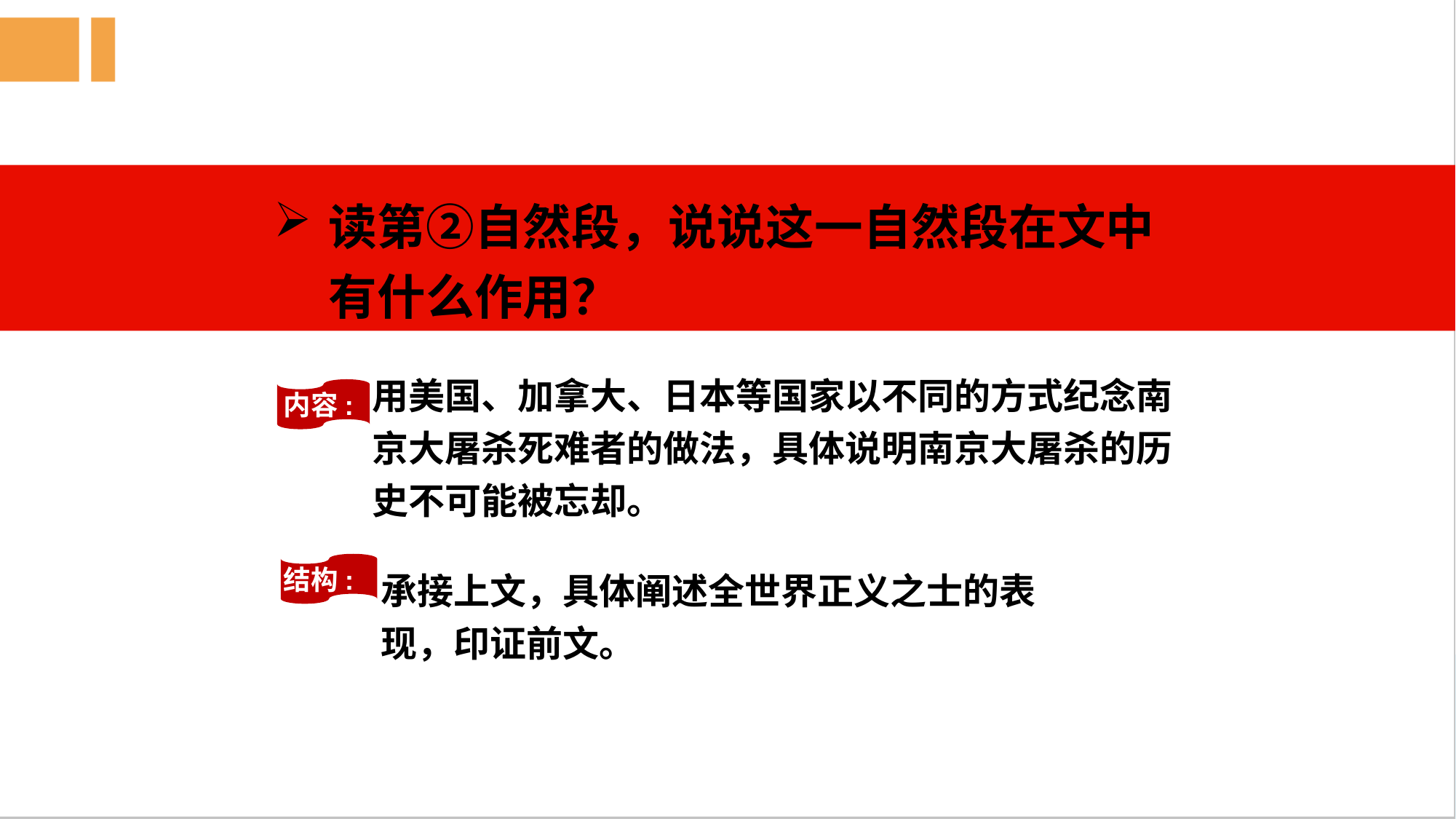

读第②自然段，说说这一自然段在文中有什么作用？
用美国、加拿大、日本等国家以不同的方式纪念南京大屠杀死难者的做法，具体说明南京大屠杀的历史不可能被忘却。

内容:

承接上文，具体阐述全世界正义之士的表现，印证前文。
结构: